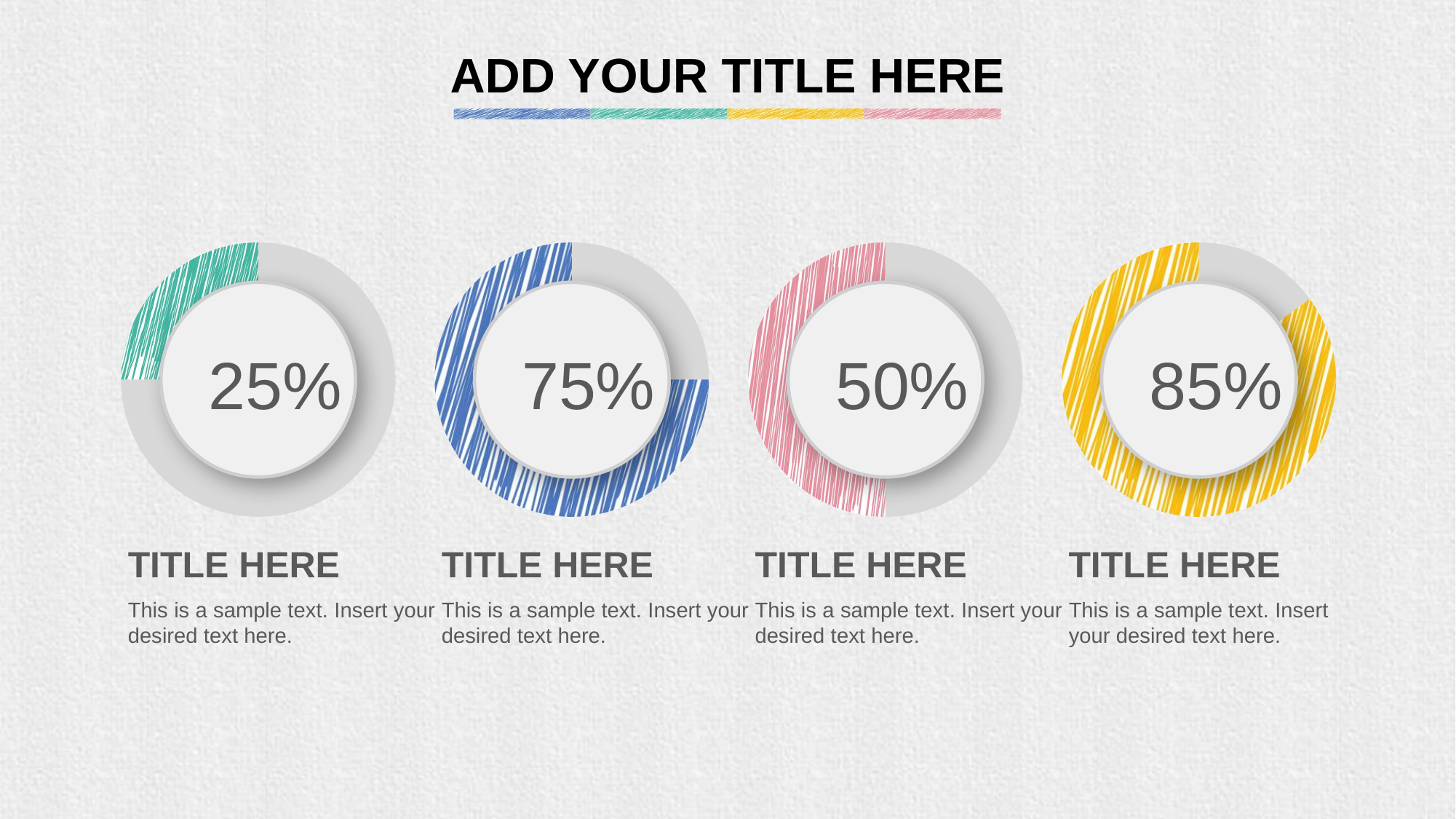

ADD YOUR TITLE HERE

### Chart

| Category | 销售额 |
|---|---|
| 第一季度 | 75.0 |
| 第二季度 | 25.0 |

### Chart

| Category | 销售额 |
|---|---|
| 第一季度 | 25.0 |
| 第二季度 | 75.0 |

### Chart

| Category | 销售额 |
|---|---|
| 第一季度 | 50.0 |
| 第二季度 | 50.0 |

### Chart

| Category | 销售额 |
|---|---|
| 第一季度 | 15.0 |
| 第二季度 | 85.0 |
25%
75%
50%
85%
TITLE HERE
This is a sample text. Insert your desired text here.
TITLE HERE
This is a sample text. Insert your desired text here.
TITLE HERE
This is a sample text. Insert your desired text here.
TITLE HERE
This is a sample text. Insert your desired text here.